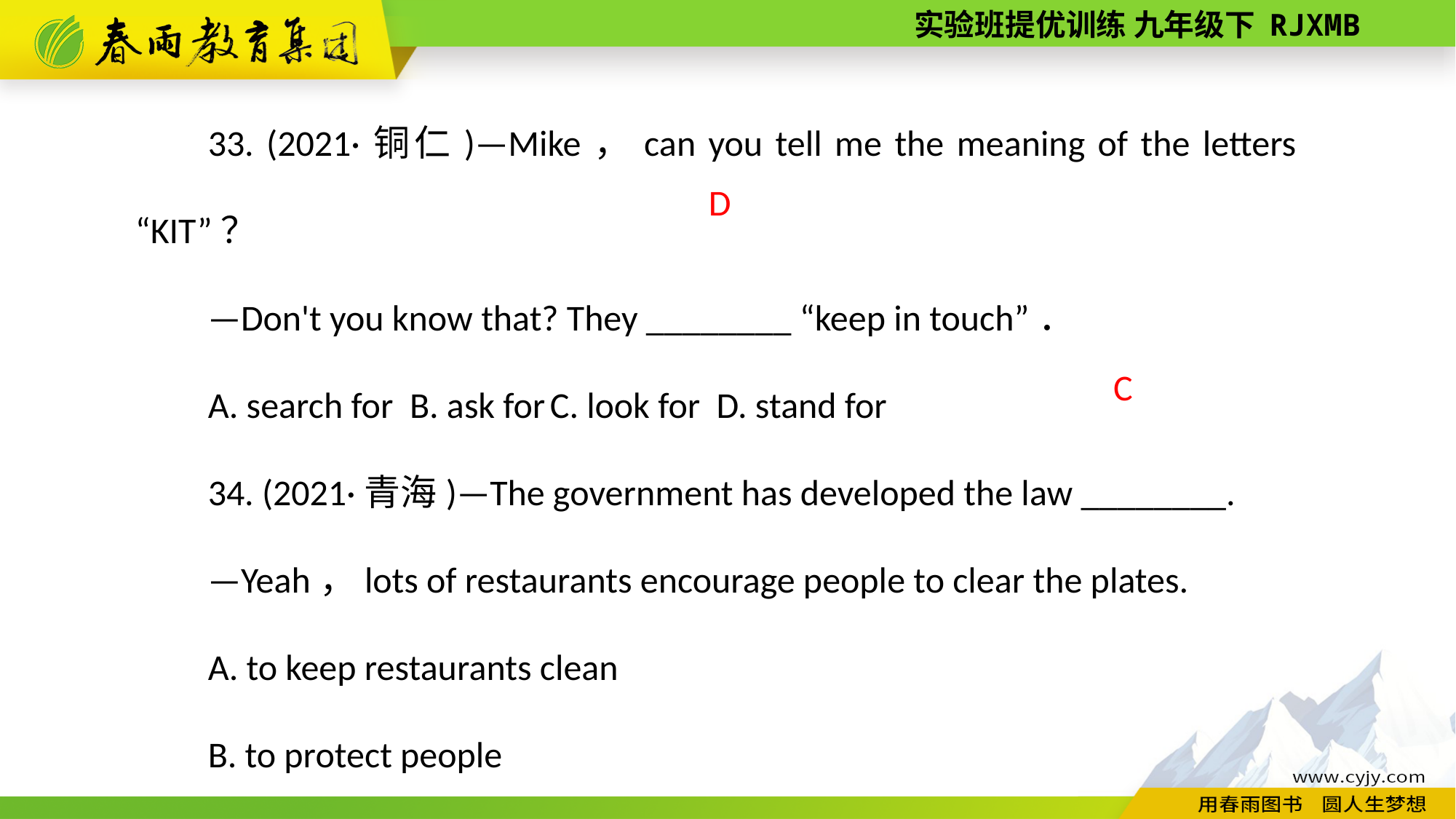

33. (2021·铜仁)—Mike，can you tell me the meaning of the letters “KIT”？
—Don't you know that? They ________ “keep in touch”．
A. search for  B. ask for C. look for  D. stand for
34. (2021·青海)—The government has developed the law ________.
—Yeah，lots of restaurants encourage people to clear the plates.
A. to keep restaurants clean
B. to protect people
C. to stop food waste
 D
C